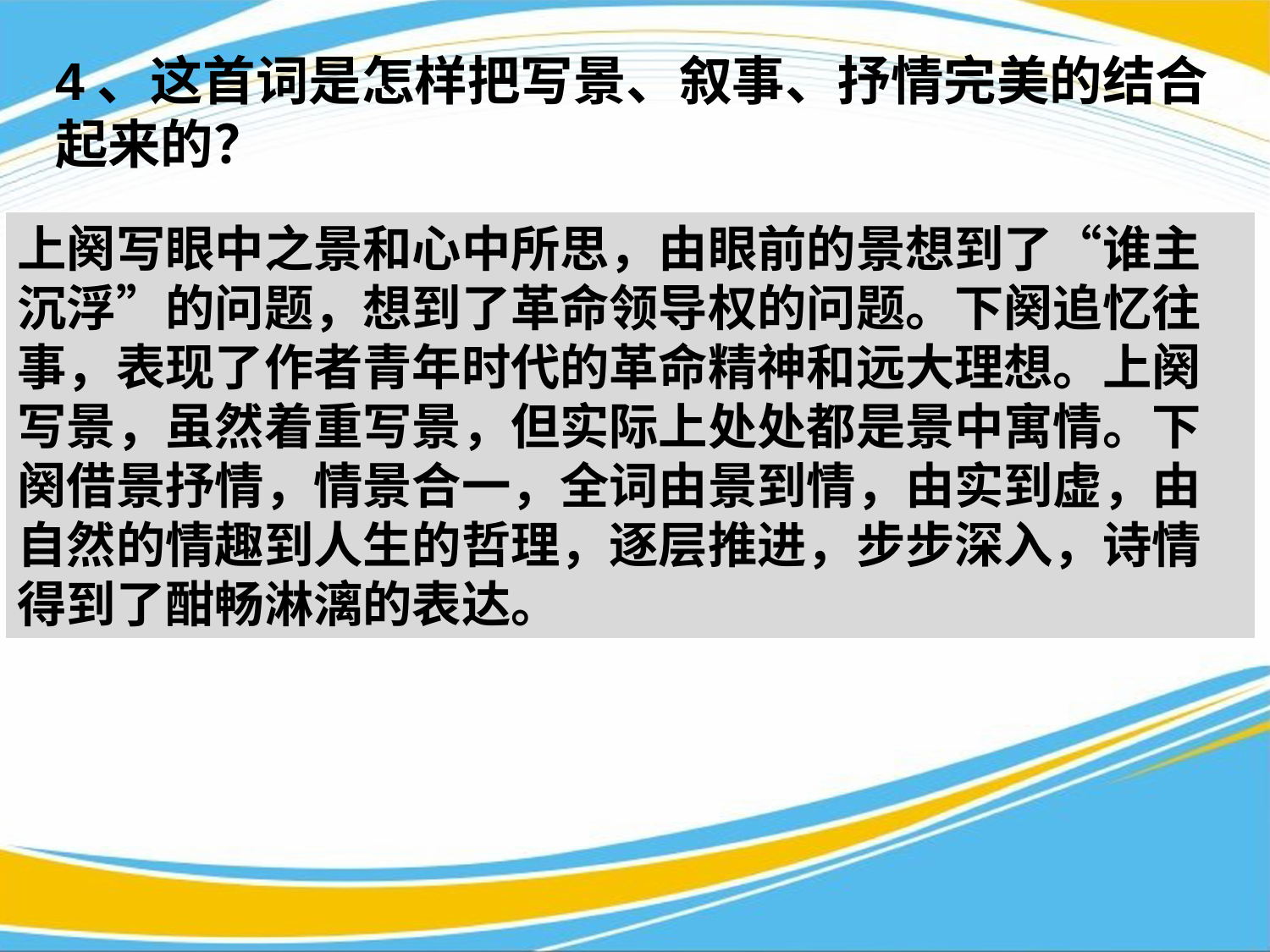

# 4、这首词是怎样把写景、叙事、抒情完美的结合起来的？
上阕写眼中之景和心中所思，由眼前的景想到了“谁主沉浮”的问题，想到了革命领导权的问题。下阕追忆往事，表现了作者青年时代的革命精神和远大理想。上阕写景，虽然着重写景，但实际上处处都是景中寓情。下阕借景抒情，情景合一，全词由景到情，由实到虚，由自然的情趣到人生的哲理，逐层推进，步步深入，诗情得到了酣畅淋漓的表达。